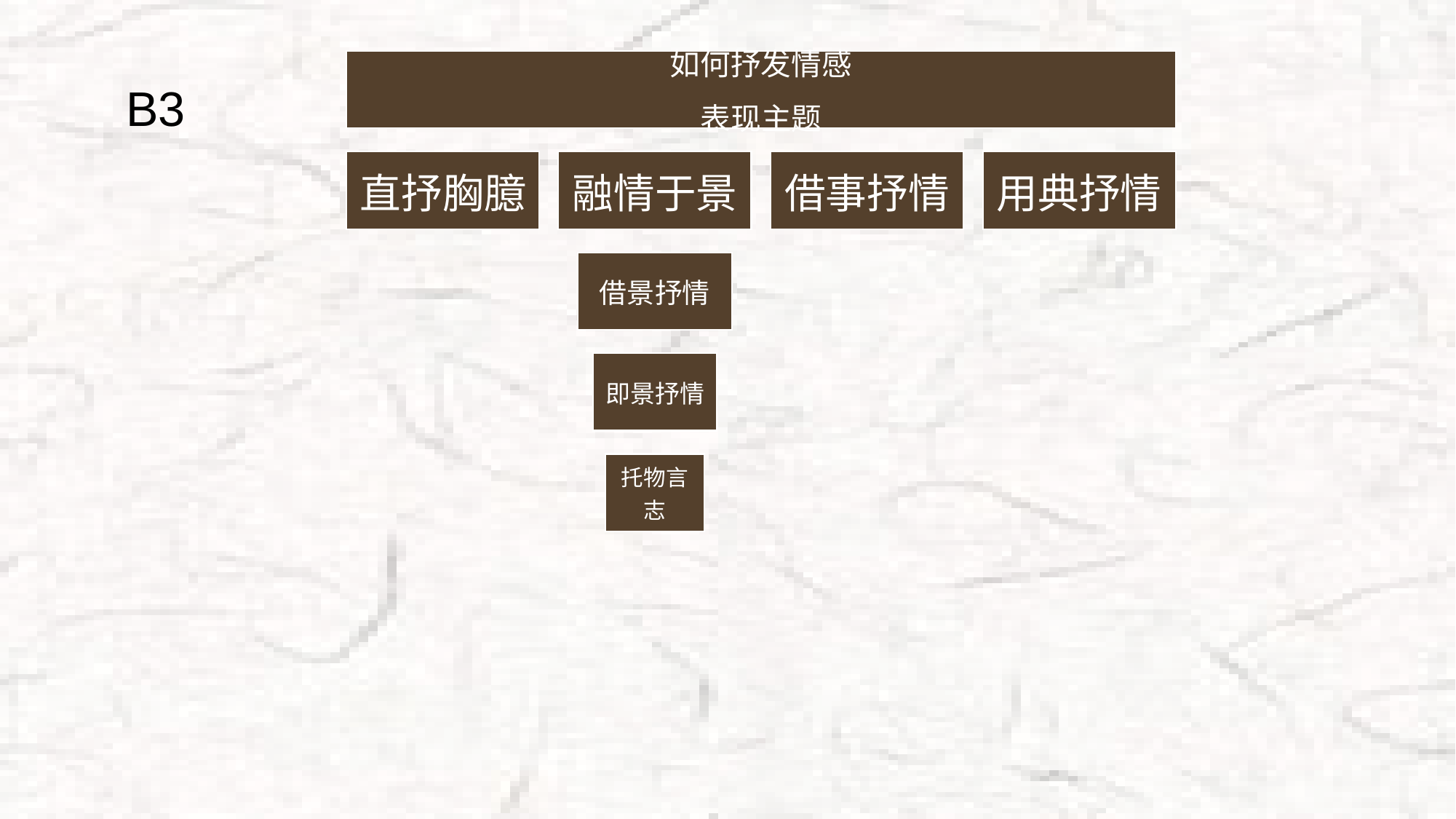

如何抒发情感
表现主题
直抒胸臆
融情于景
借景抒情
即景抒情
托物言志
借事抒情
用典抒情
B3